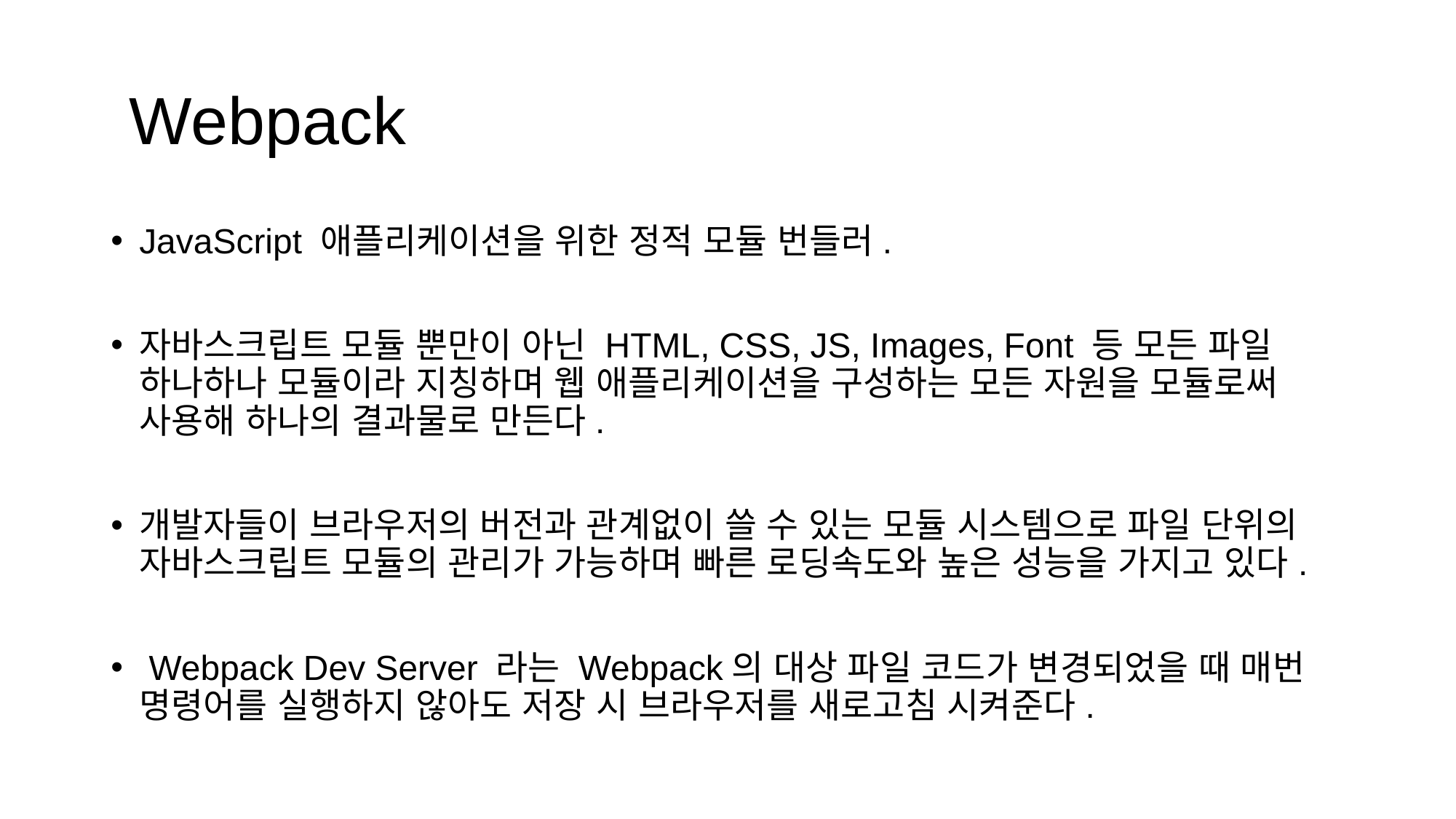

# Webpack
JavaScript 애플리케이션을 위한 정적 모듈 번들러.

자바스크립트 모듈 뿐만이 아닌 HTML, CSS, JS, Images, Font 등 모든 파일 하나하나 모듈이라 지칭하며 웹 애플리케이션을 구성하는 모든 자원을 모듈로써 사용해 하나의 결과물로 만든다.

개발자들이 브라우저의 버전과 관계없이 쓸 수 있는 모듈 시스템으로 파일 단위의 자바스크립트 모듈의 관리가 가능하며 빠른 로딩속도와 높은 성능을 가지고 있다.

 Webpack Dev Server 라는 Webpack의 대상 파일 코드가 변경되었을 때 매번 명령어를 실행하지 않아도 저장 시 브라우저를 새로고침 시켜준다.